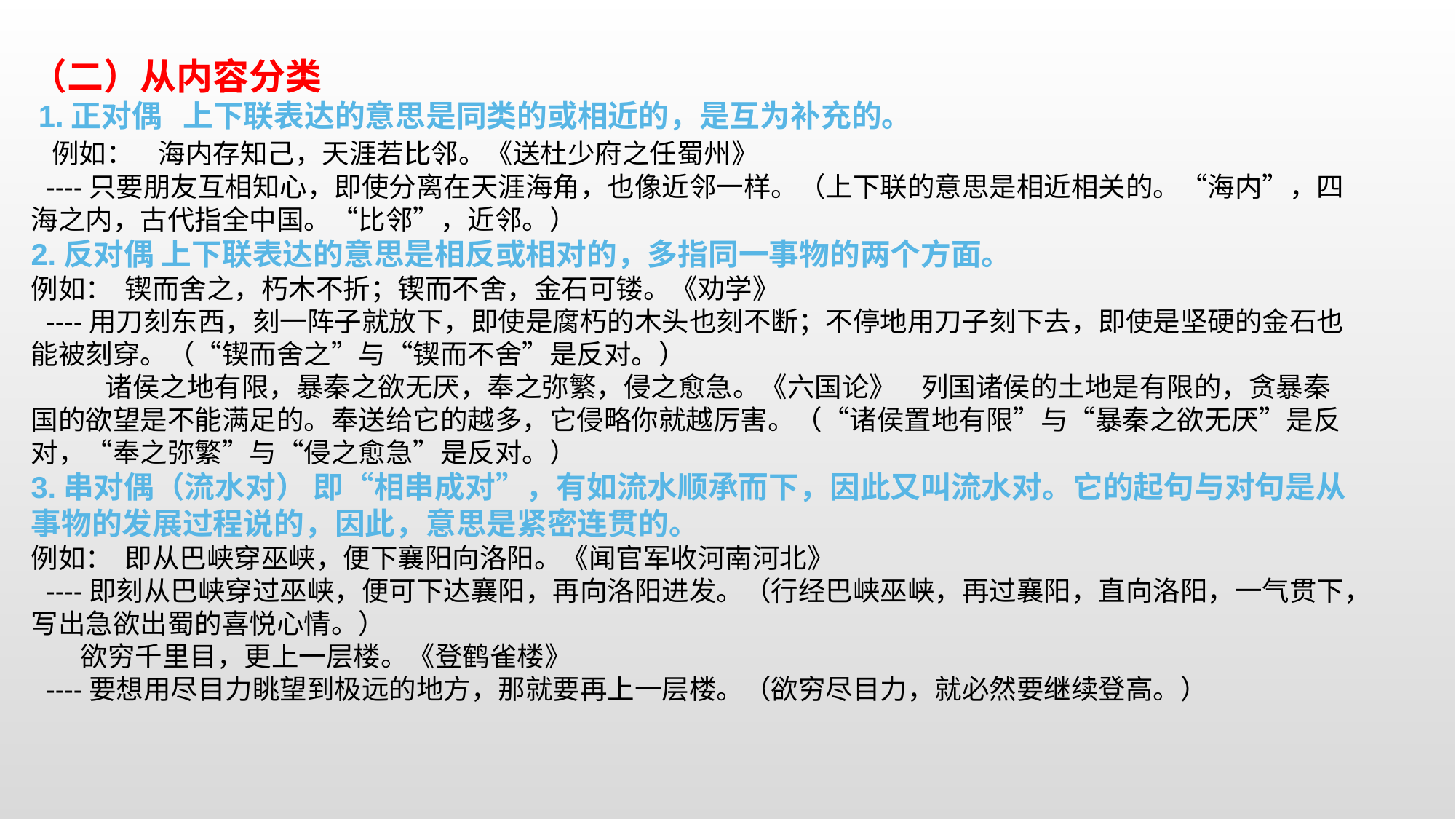

（二）从内容分类
 1.正对偶   上下联表达的意思是同类的或相近的，是互为补充的。
  例如：    海内存知己，天涯若比邻。《送杜少府之任蜀州》
  ----只要朋友互相知心，即使分离在天涯海角，也像近邻一样。（上下联的意思是相近相关的。“海内”，四海之内，古代指全中国。“比邻”，近邻。）
2.反对偶 上下联表达的意思是相反或相对的，多指同一事物的两个方面。
例如：  锲而舍之，朽木不折；锲而不舍，金石可镂。《劝学》
  ----用刀刻东西，刻一阵子就放下，即使是腐朽的木头也刻不断；不停地用刀子刻下去，即使是坚硬的金石也能被刻穿。（“锲而舍之”与“锲而不舍”是反对。）
           诸侯之地有限，暴秦之欲无厌，奉之弥繁，侵之愈急。《六国论》    列国诸侯的土地是有限的，贪暴秦国的欲望是不能满足的。奉送给它的越多，它侵略你就越厉害。（“诸侯置地有限”与“暴秦之欲无厌”是反对，“奉之弥繁”与“侵之愈急”是反对。）
3.串对偶（流水对） 即“相串成对”，有如流水顺承而下，因此又叫流水对。它的起句与对句是从事物的发展过程说的，因此，意思是紧密连贯的。
例如：  即从巴峡穿巫峡，便下襄阳向洛阳。《闻官军收河南河北》
  ----即刻从巴峡穿过巫峡，便可下达襄阳，再向洛阳进发。（行经巴峡巫峡，再过襄阳，直向洛阳，一气贯下，写出急欲出蜀的喜悦心情。）
       欲穷千里目，更上一层楼。《登鹤雀楼》
  ----要想用尽目力眺望到极远的地方，那就要再上一层楼。（欲穷尽目力，就必然要继续登高。）